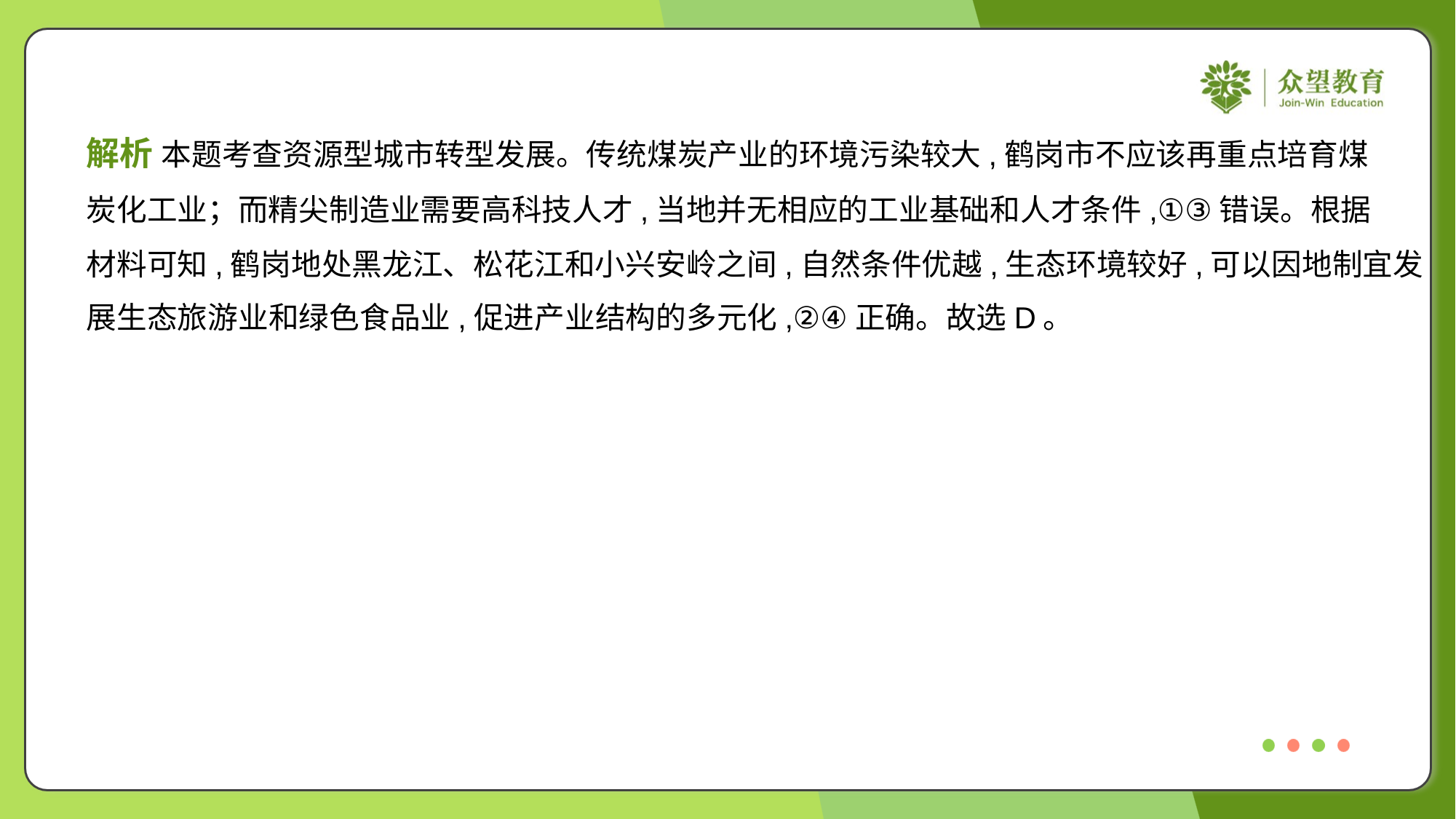

解析 本题考查资源型城市转型发展。传统煤炭产业的环境污染较大,鹤岗市不应该再重点培育煤
炭化工业；而精尖制造业需要高科技人才,当地并无相应的工业基础和人才条件,①③错误。根据
材料可知,鹤岗地处黑龙江、松花江和小兴安岭之间,自然条件优越,生态环境较好,可以因地制宜发
展生态旅游业和绿色食品业,促进产业结构的多元化,②④正确。故选D。